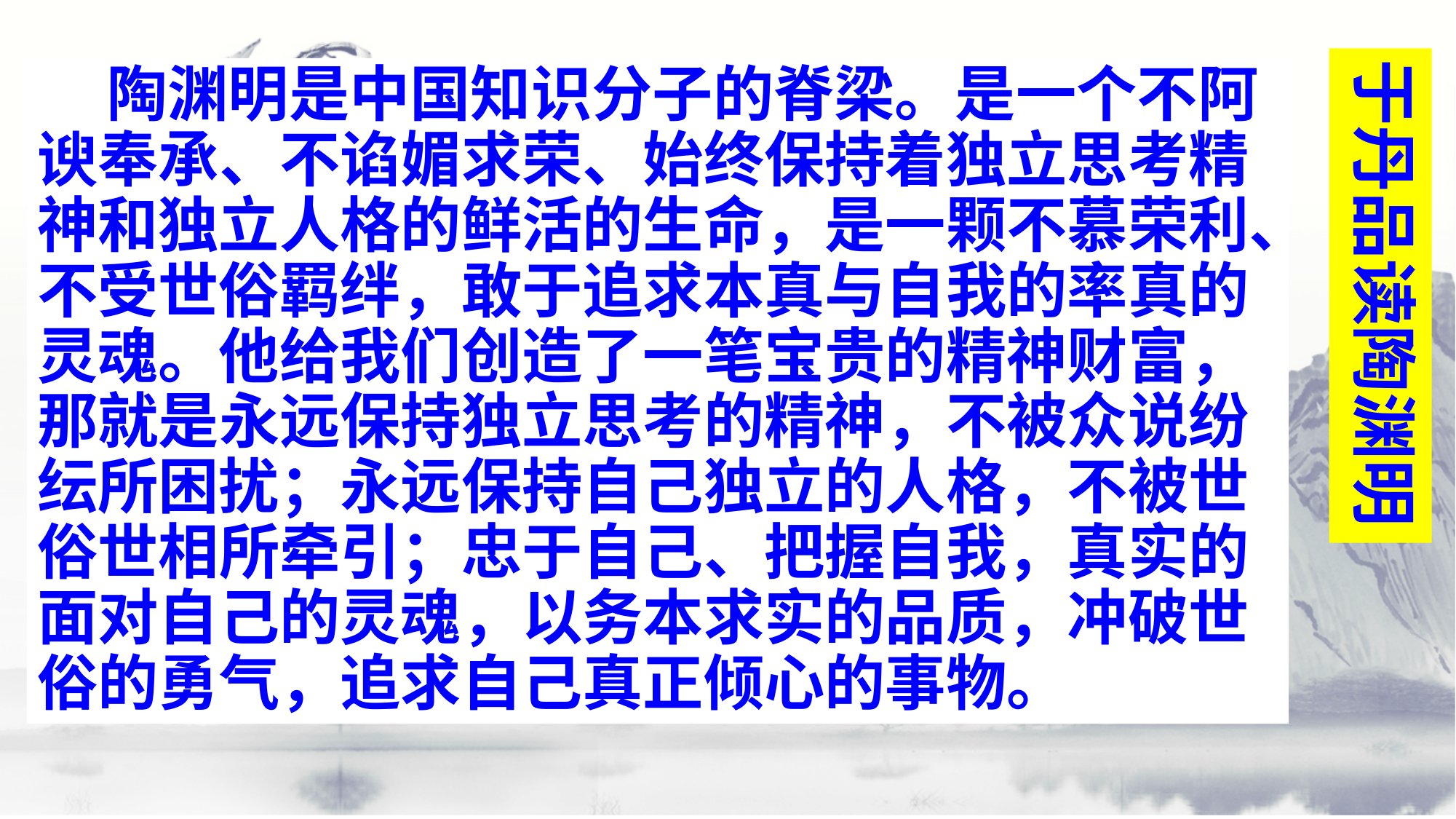

于丹品读陶渊明
    陶渊明是中国知识分子的脊梁。是一个不阿谀奉承、不谄媚求荣、始终保持着独立思考精神和独立人格的鲜活的生命，是一颗不慕荣利、不受世俗羁绊，敢于追求本真与自我的率真的灵魂。他给我们创造了一笔宝贵的精神财富，那就是永远保持独立思考的精神，不被众说纷纭所困扰；永远保持自己独立的人格，不被世俗世相所牵引；忠于自己、把握自我，真实的面对自己的灵魂，以务本求实的品质，冲破世俗的勇气，追求自己真正倾心的事物。